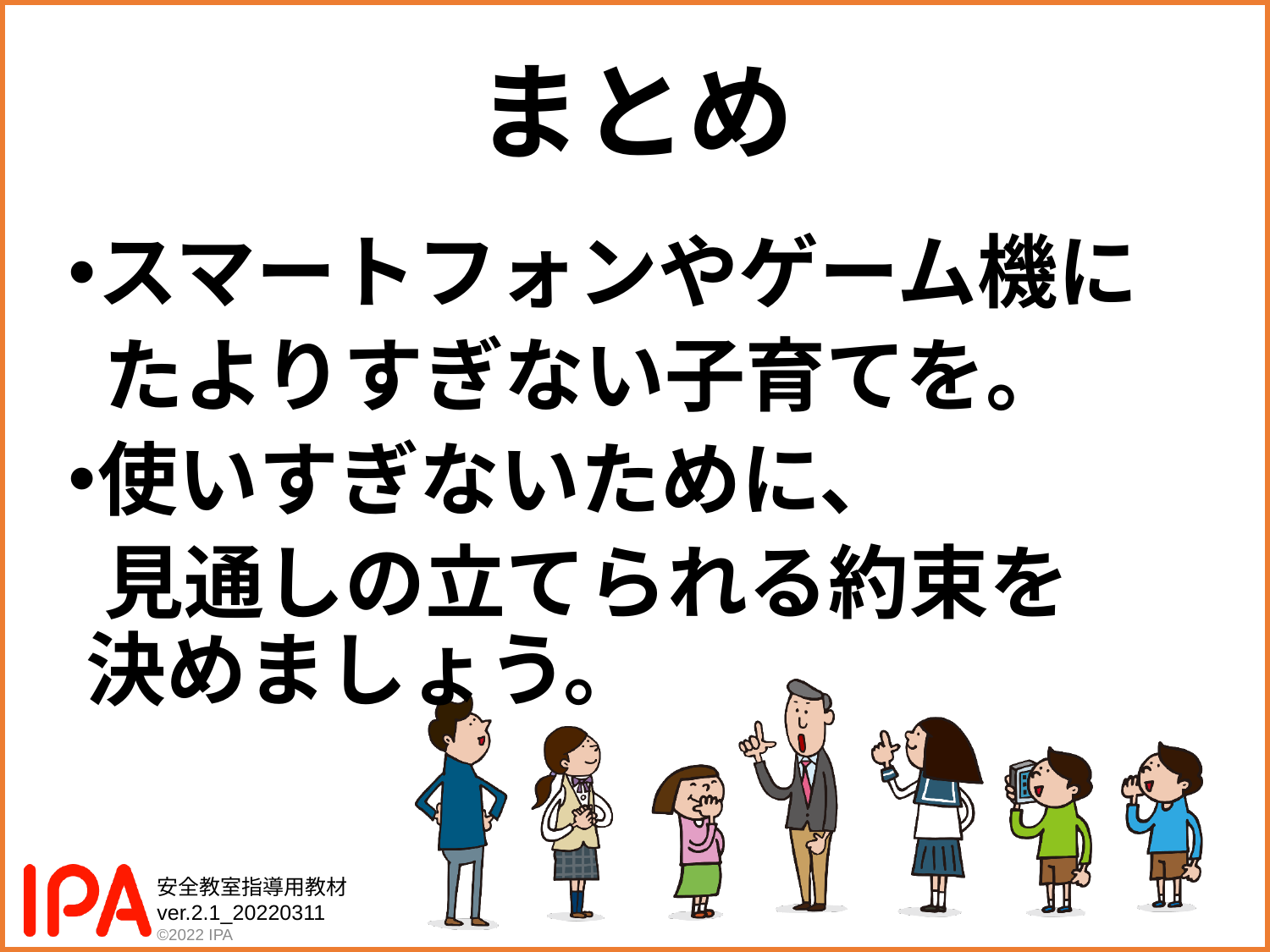

# まとめ
スマートフォンやゲーム機に
 たよりすぎない子育てを。
使いすぎないために、
 見通しの立てられる約束を
 決めましょう。